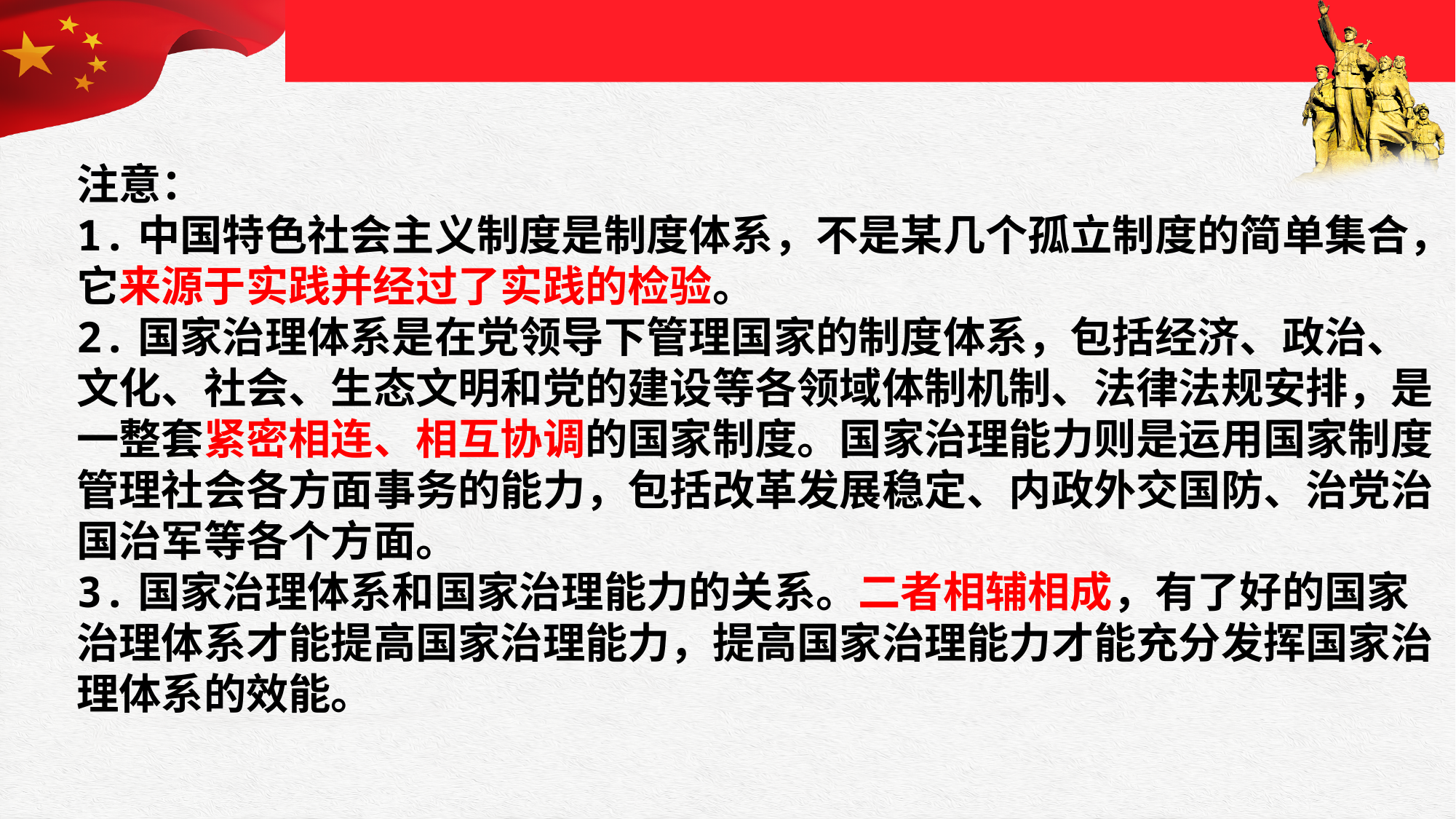

注意：
1.中国特色社会主义制度是制度体系，不是某几个孤立制度的简单集合，它来源于实践并经过了实践的检验。
2.国家治理体系是在党领导下管理国家的制度体系，包括经济、政治、文化、社会、生态文明和党的建设等各领域体制机制、法律法规安排，是一整套紧密相连、相互协调的国家制度。国家治理能力则是运用国家制度管理社会各方面事务的能力，包括改革发展稳定、内政外交国防、治党治国治军等各个方面。
3.国家治理体系和国家治理能力的关系。二者相辅相成，有了好的国家治理体系才能提高国家治理能力，提高国家治理能力才能充分发挥国家治理体系的效能。